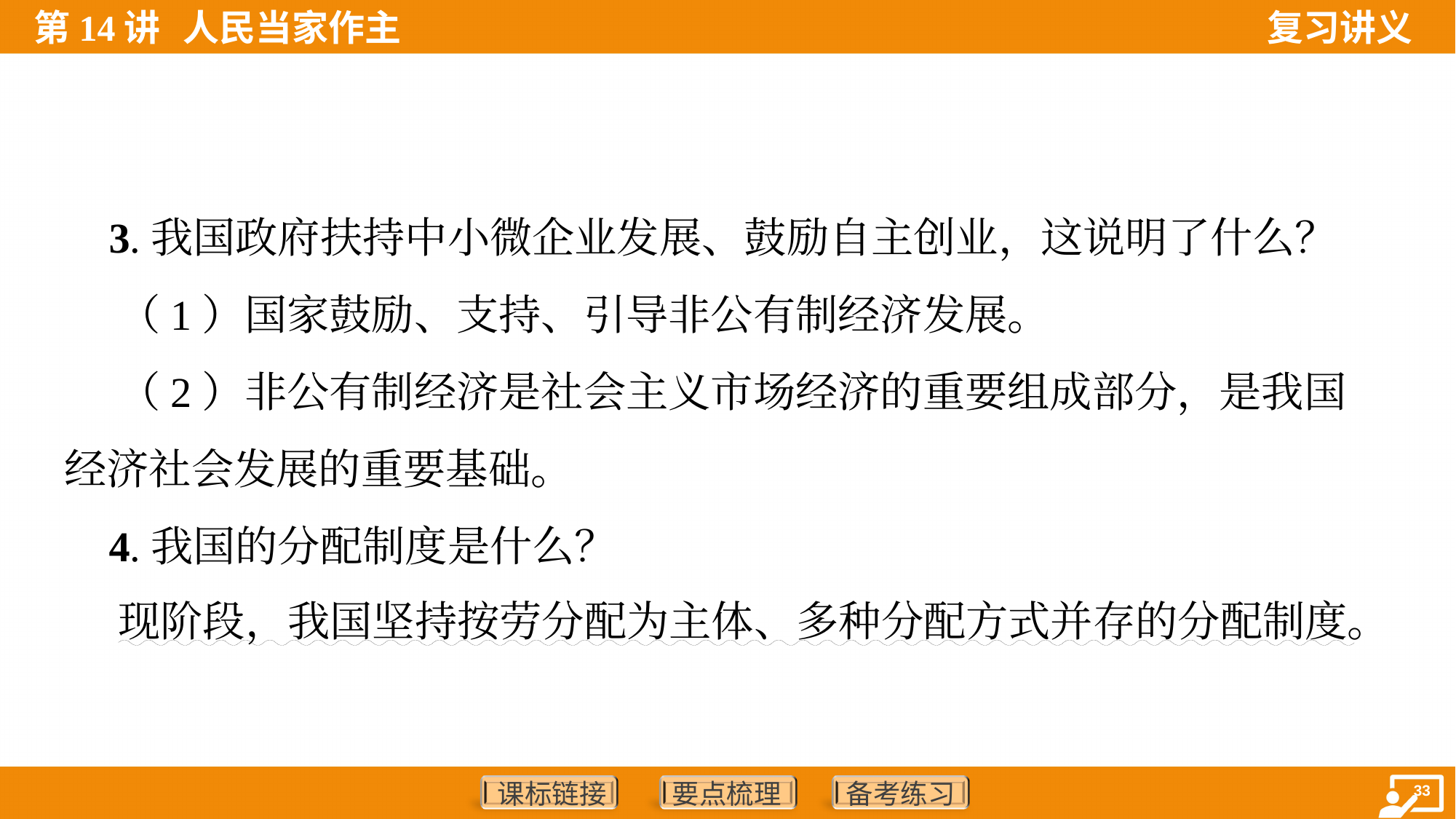

3.我国政府扶持中小微企业发展、鼓励自主创业，这说明了什么？
    （1）国家鼓励、支持、引导非公有制经济发展。
    （2）非公有制经济是社会主义市场经济的重要组成部分，是我国
经济社会发展的重要基础。
    4.我国的分配制度是什么？
    现阶段，我国坚持按劳分配为主体、多种分配方式并存的分配制度。